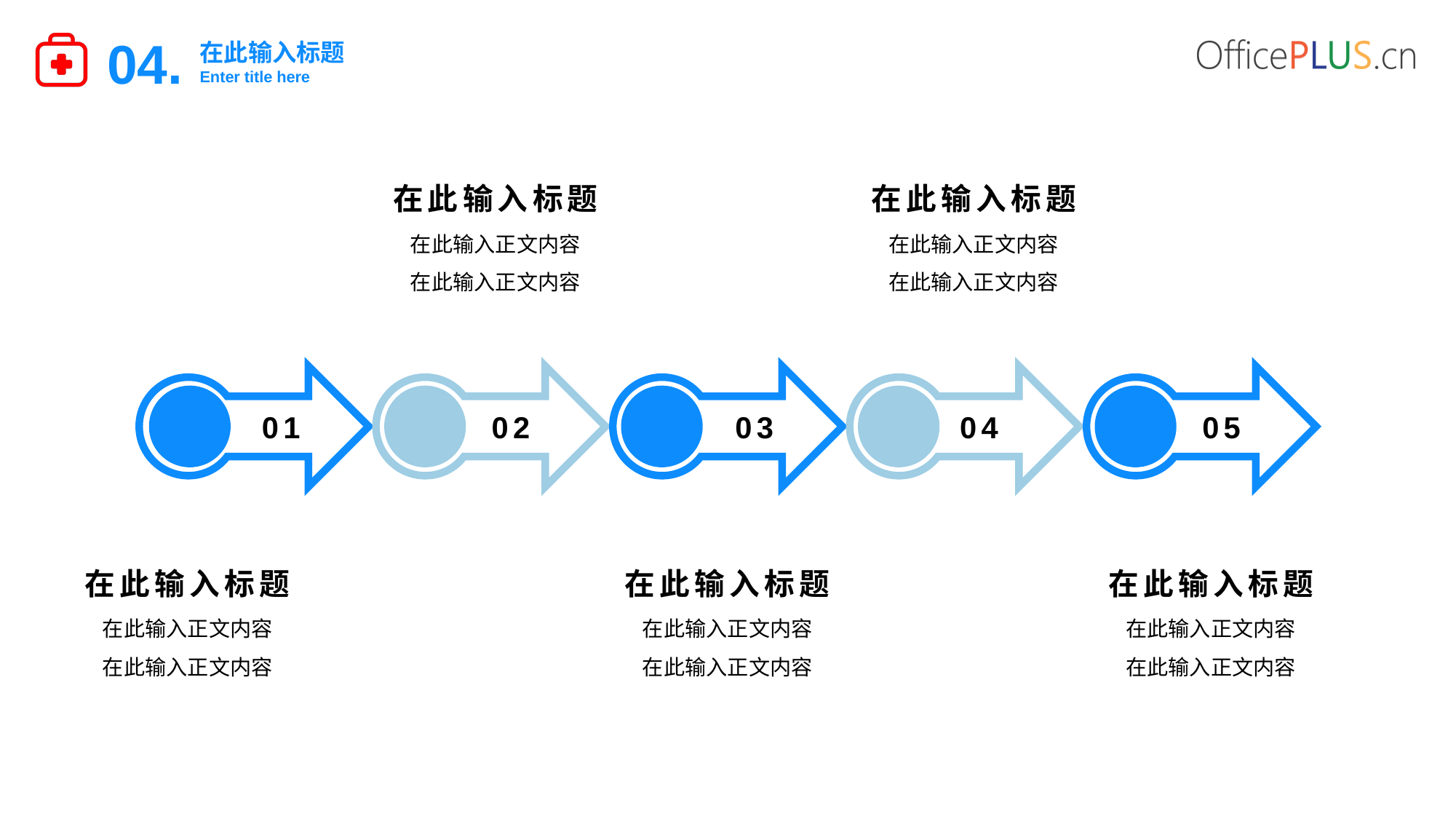

04.
在此输入标题
Enter title here
在此输入标题
在此输入标题
在此输入正文内容
在此输入正文内容
在此输入正文内容
在此输入正文内容

01
02
03
04
05
在此输入标题
在此输入标题
在此输入标题
在此输入正文内容
在此输入正文内容
在此输入正文内容
在此输入正文内容
在此输入正文内容
在此输入正文内容